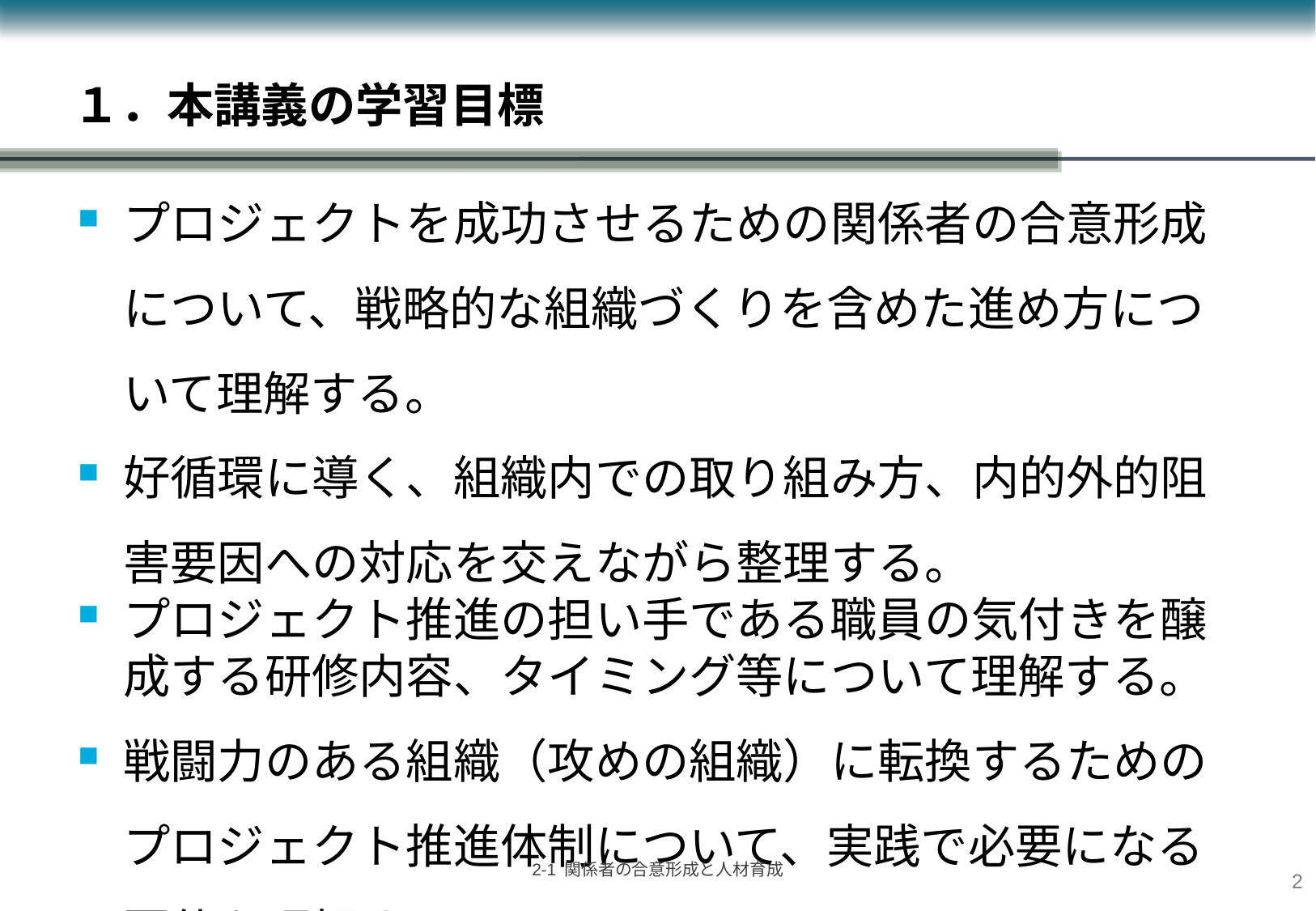

# １．本講義の学習目標
プロジェクトを成功させるための関係者の合意形成について、戦略的な組織づくりを含めた進め方について理解する。
好循環に導く、組織内での取り組み方、内的外的阻害要因への対応を交えながら整理する。
プロジェクト推進の担い手である職員の気付きを醸成する研修内容、タイミング等について理解する。
戦闘力のある組織（攻めの組織）に転換するためのプロジェクト推進体制について、実践で必要になる要件を理解する。

2
2-1 関係者の合意形成と人材育成